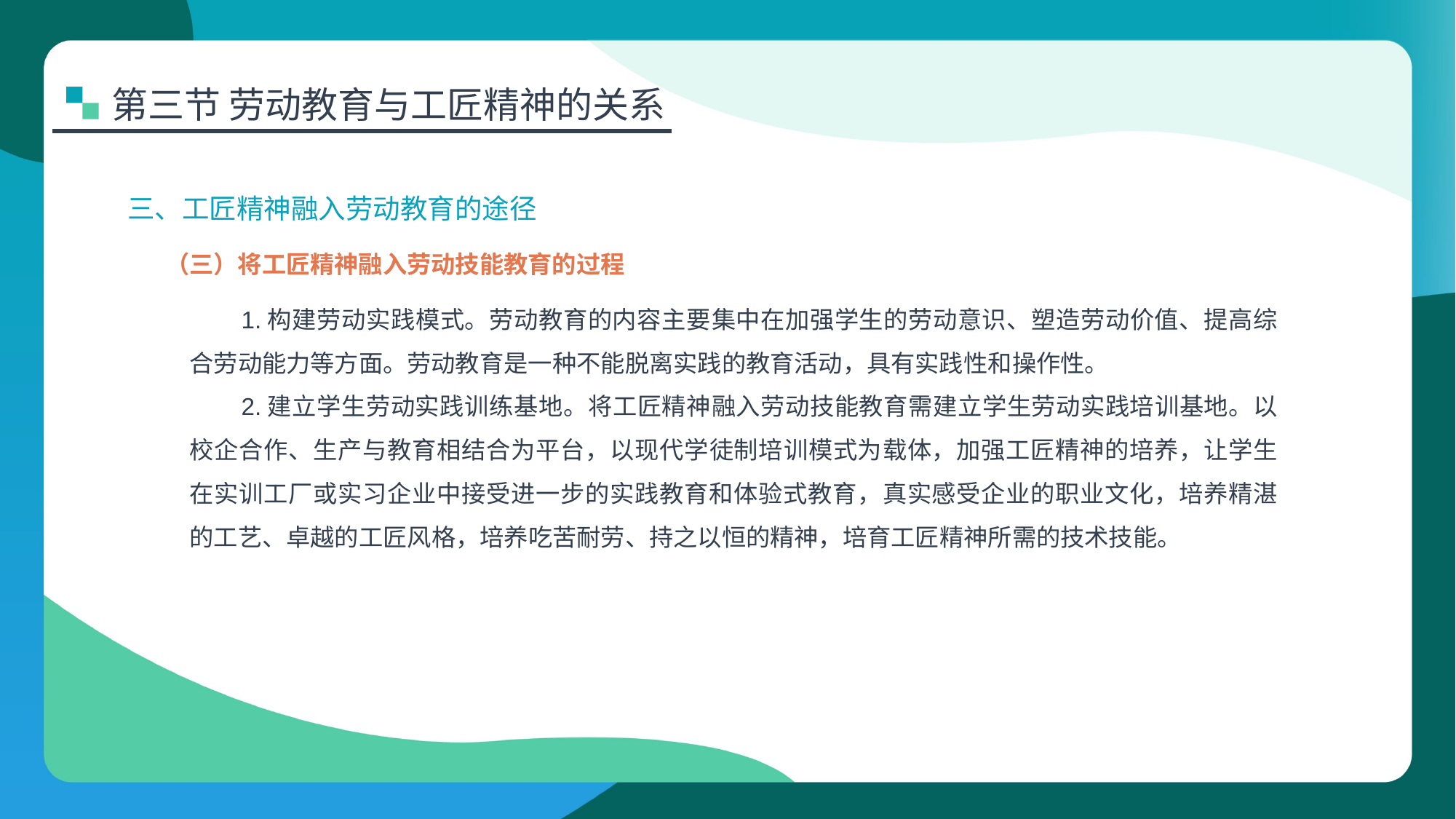

第三节 劳动教育与工匠精神的关系

三、工匠精神融入劳动教育的途径
（三）将工匠精神融入劳动技能教育的过程
1.构建劳动实践模式。劳动教育的内容主要集中在加强学生的劳动意识、塑造劳动价值、提高综合劳动能力等方面。劳动教育是一种不能脱离实践的教育活动，具有实践性和操作性。
2.建立学生劳动实践训练基地。将工匠精神融入劳动技能教育需建立学生劳动实践培训基地。以校企合作、生产与教育相结合为平台，以现代学徒制培训模式为载体，加强工匠精神的培养，让学生在实训工厂或实习企业中接受进一步的实践教育和体验式教育，真实感受企业的职业文化，培养精湛的工艺、卓越的工匠风格，培养吃苦耐劳、持之以恒的精神，培育工匠精神所需的技术技能。